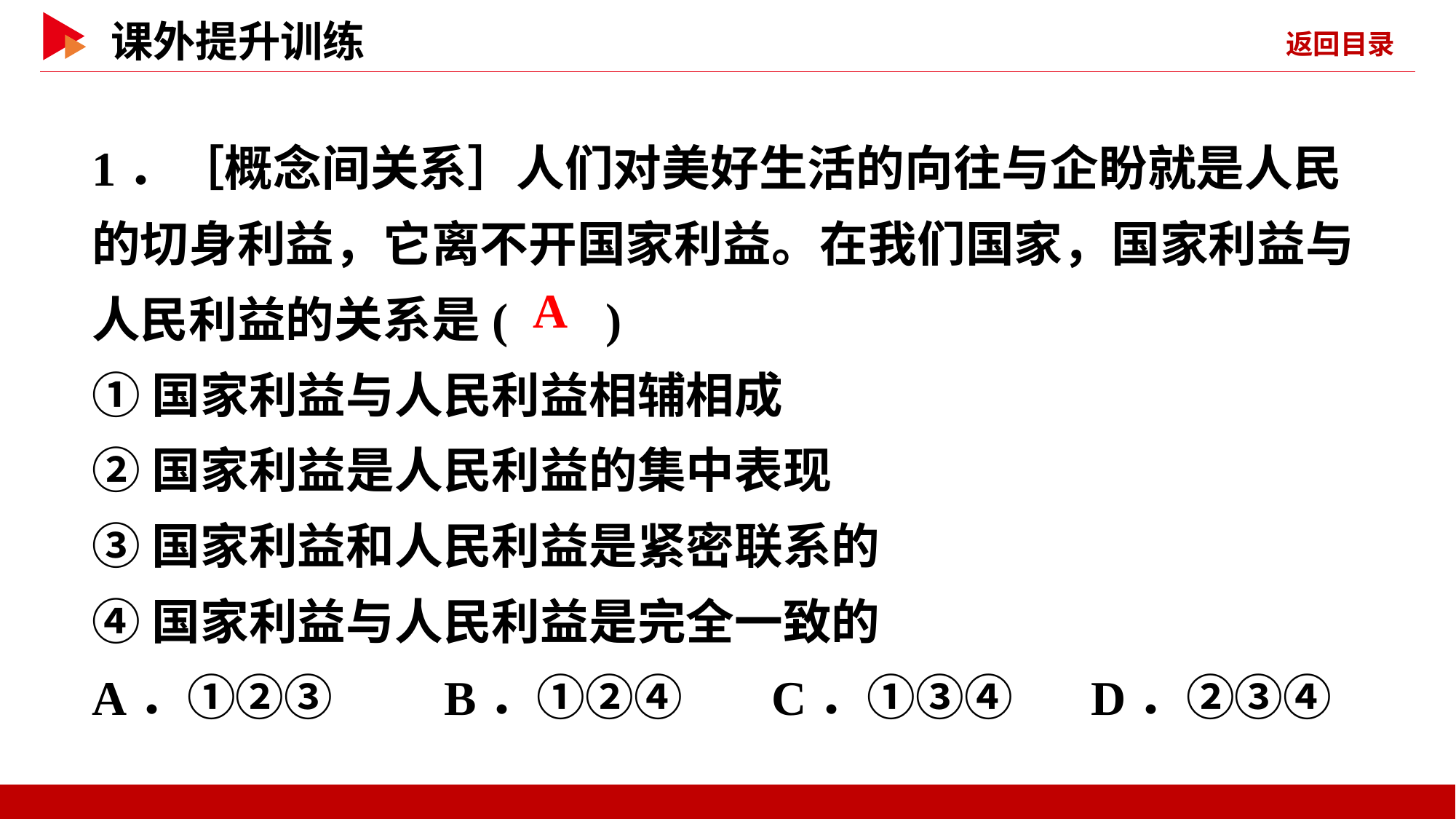

1．［概念间关系］人们对美好生活的向往与企盼就是人民的切身利益，它离不开国家利益。在我们国家，国家利益与人民利益的关系是(        )
①国家利益与人民利益相辅相成
②国家利益是人民利益的集中表现
③国家利益和人民利益是紧密联系的
④国家利益与人民利益是完全一致的
A．①②③         B．①②④       C．①③④      D．②③④
   A